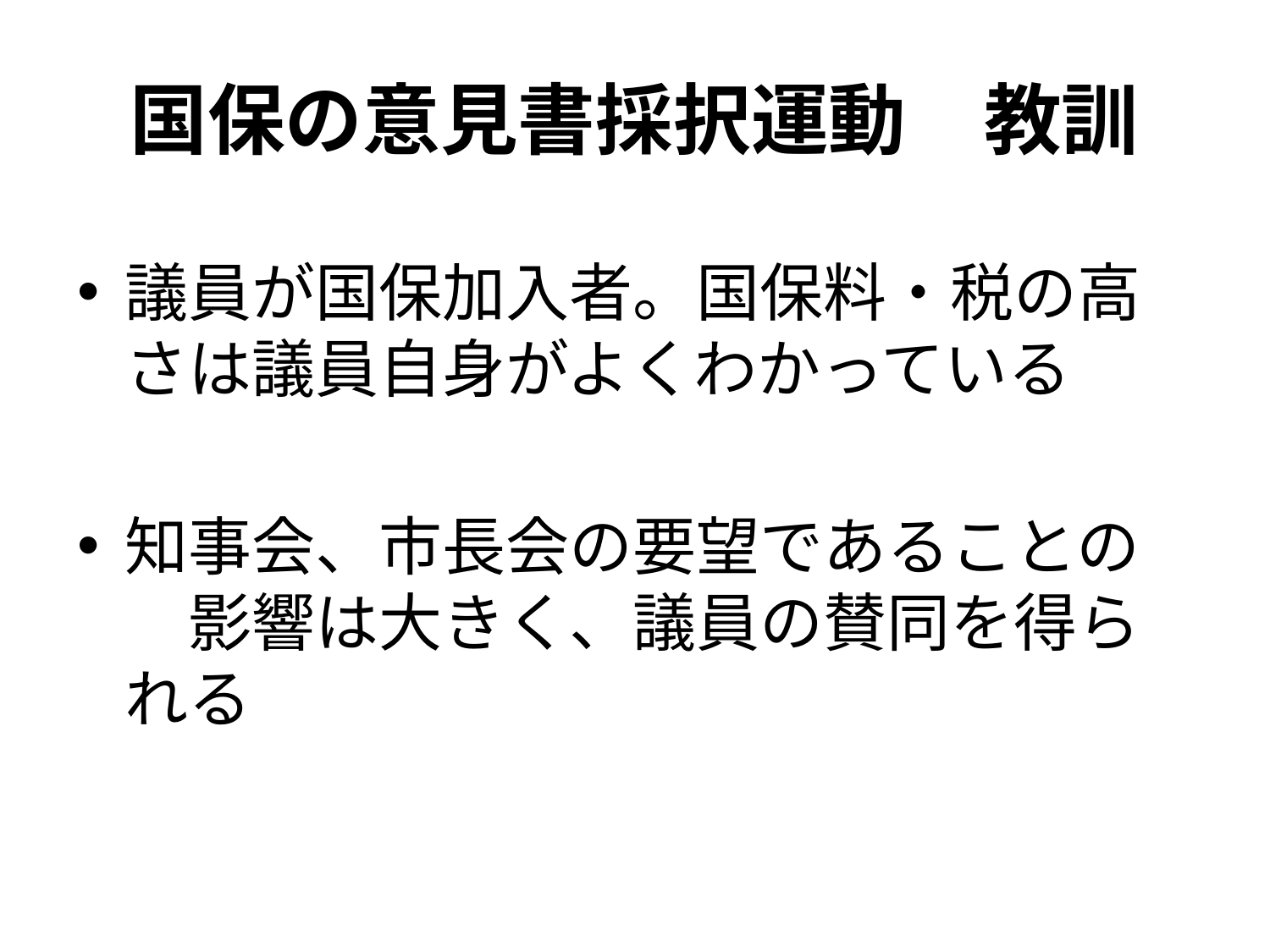

# 国保の意見書採択運動　教訓
議員が国保加入者。国保料・税の高さは議員自身がよくわかっている

知事会、市長会の要望であることの　影響は大きく、議員の賛同を得られる